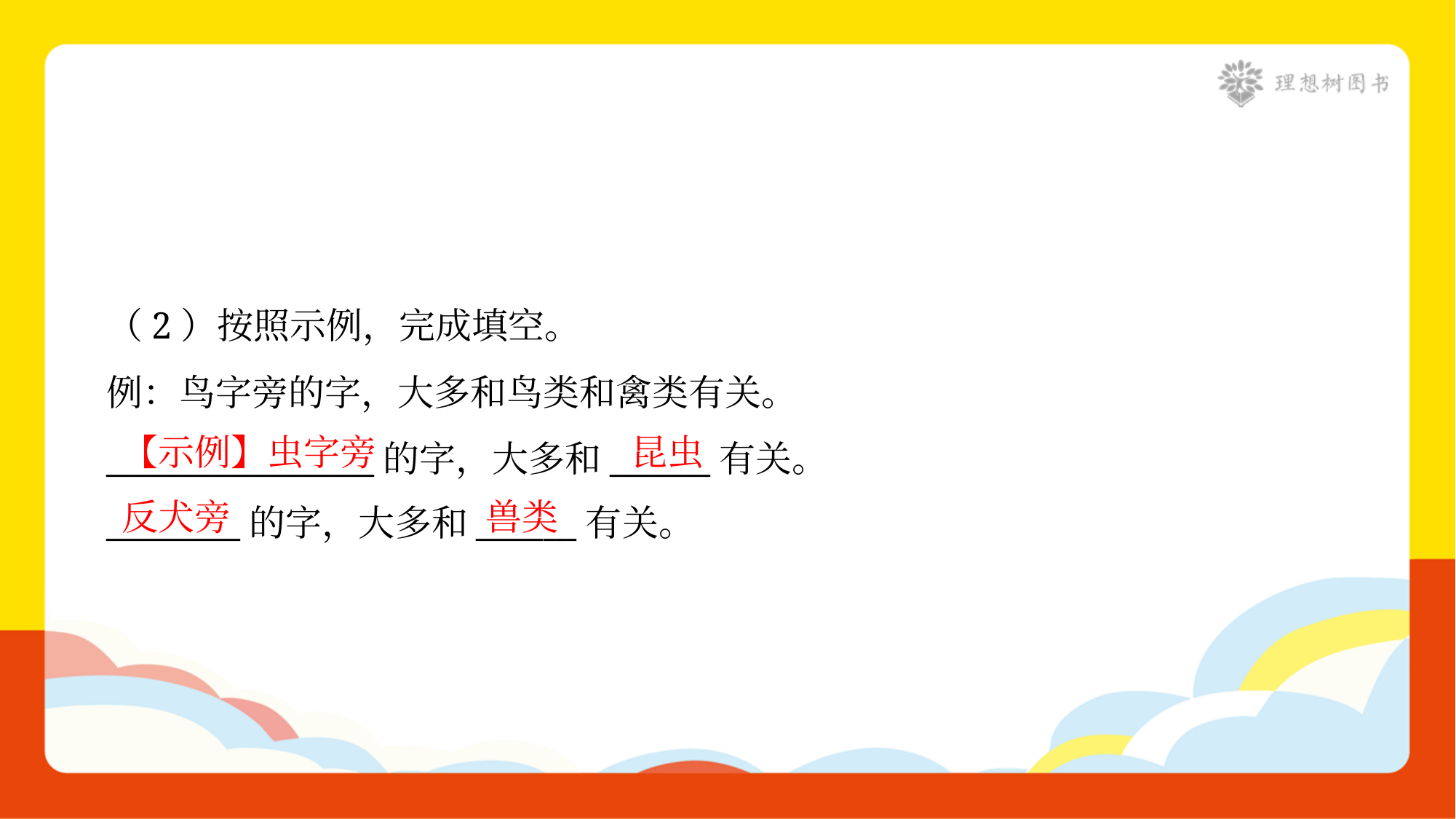

（2）按照示例，完成填空。
例：鸟字旁的字，大多和鸟类和禽类有关。
________________的字，大多和______有关。
________的字，大多和______有关。
【示例】虫字旁
昆虫
反犬旁
兽类